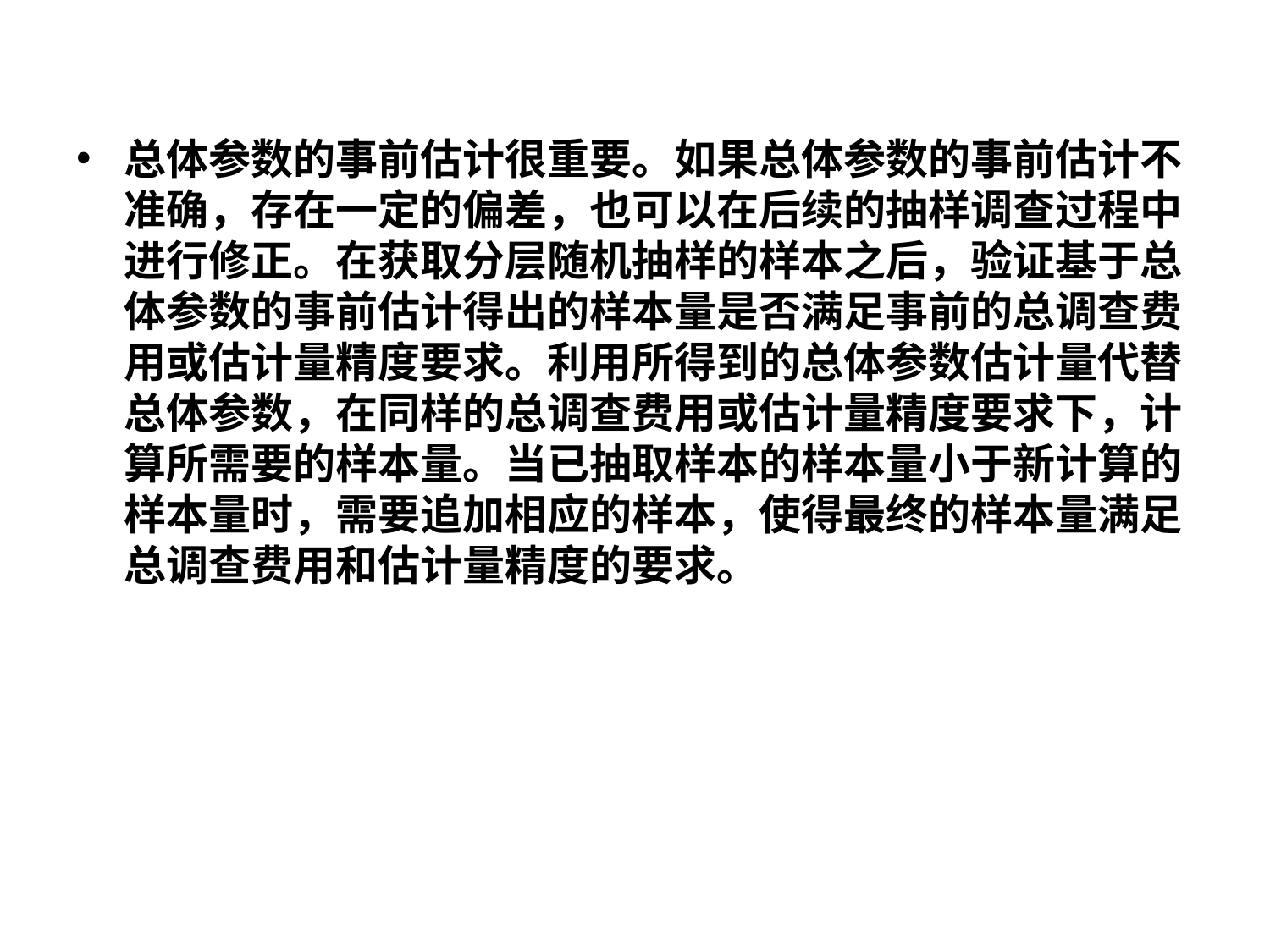

总体参数的事前估计很重要。如果总体参数的事前估计不准确，存在一定的偏差，也可以在后续的抽样调查过程中进行修正。在获取分层随机抽样的样本之后，验证基于总体参数的事前估计得出的样本量是否满足事前的总调查费用或估计量精度要求。利用所得到的总体参数估计量代替总体参数，在同样的总调查费用或估计量精度要求下，计算所需要的样本量。当已抽取样本的样本量小于新计算的样本量时，需要追加相应的样本，使得最终的样本量满足总调查费用和估计量精度的要求。